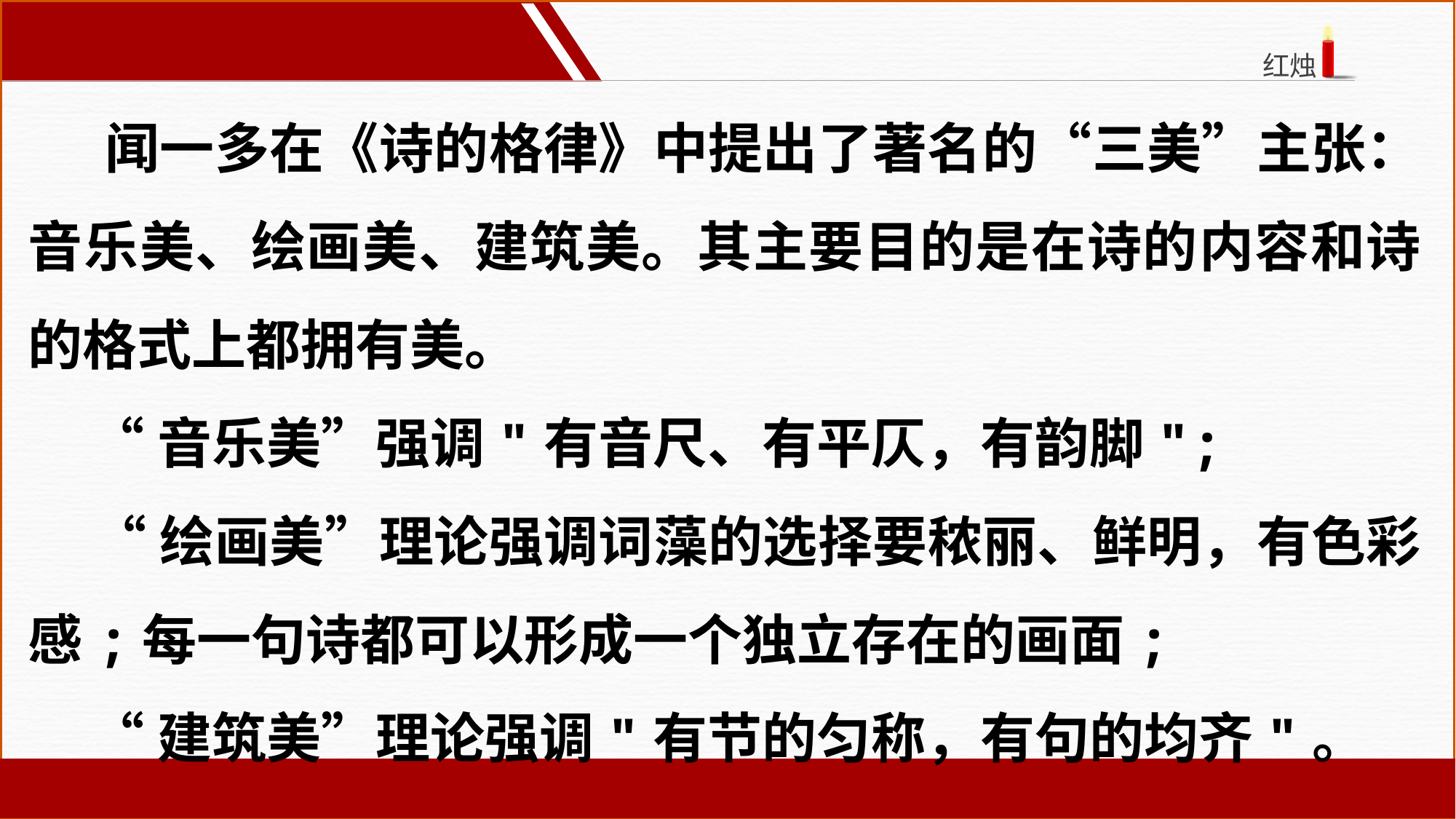

闻一多在《诗的格律》中提出了著名的“三美”主张：音乐美、绘画美、建筑美。其主要目的是在诗的内容和诗的格式上都拥有美。
     “音乐美”强调"有音尺、有平仄，有韵脚";
     “绘画美”理论强调词藻的选择要秾丽、鲜明，有色彩感;每一句诗都可以形成一个独立存在的画面;
     “建筑美”理论强调"有节的匀称，有句的均齐"。